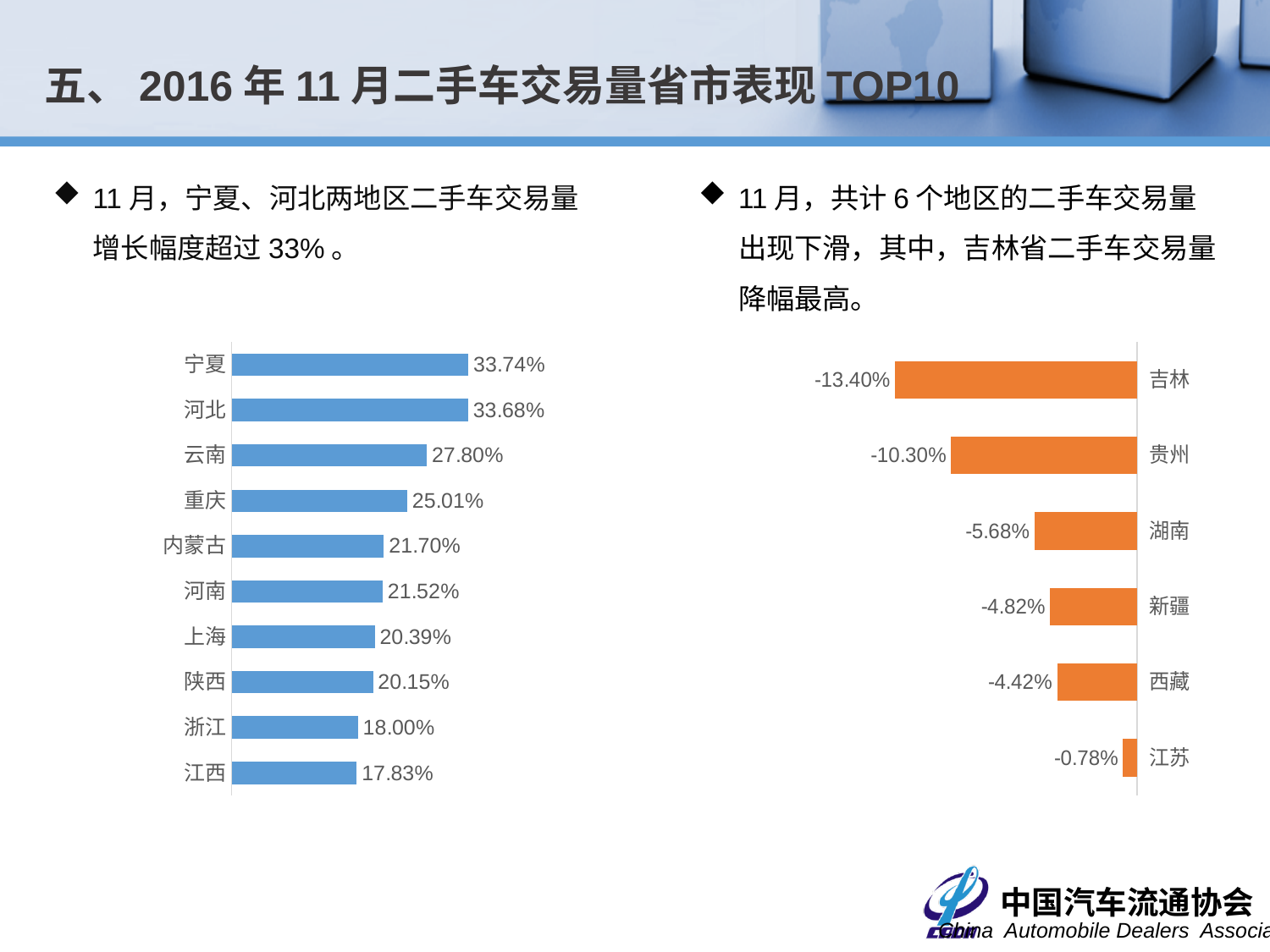

五、2016年11月二手车交易量省市表现TOP10
11月，宁夏、河北两地区二手车交易量增长幅度超过33%。
11月，共计6个地区的二手车交易量出现下滑，其中，吉林省二手车交易量降幅最高。

### Chart

| Category | 增幅 |
|---|---|
| 宁夏 | 0.3373737373737373 |
| 河北 | 0.33679826341704533 |
| 云南 | 0.27798833819242025 |
| 重庆 | 0.2500794070937 |
| 内蒙古 | 0.21698510817645417 |
| 河南 | 0.215160660394106 |
| 上海 | 0.20394378142606223 |
| 陕西 | 0.20147160266728 |
| 浙江 | 0.18000555871086207 |
| 江西 | 0.17832503171116512 |

### Chart

| Category | 比例 |
|---|---|
| 吉林 | -0.13401217228464393 |
| 贵州 | -0.10296941941202498 |
| 湖南 | -0.0567814854682454 |
| 新疆 | -0.04819277108433743 |
| 西藏 | -0.044231071934519126 |
| 江苏 | -0.007782339604142414 |